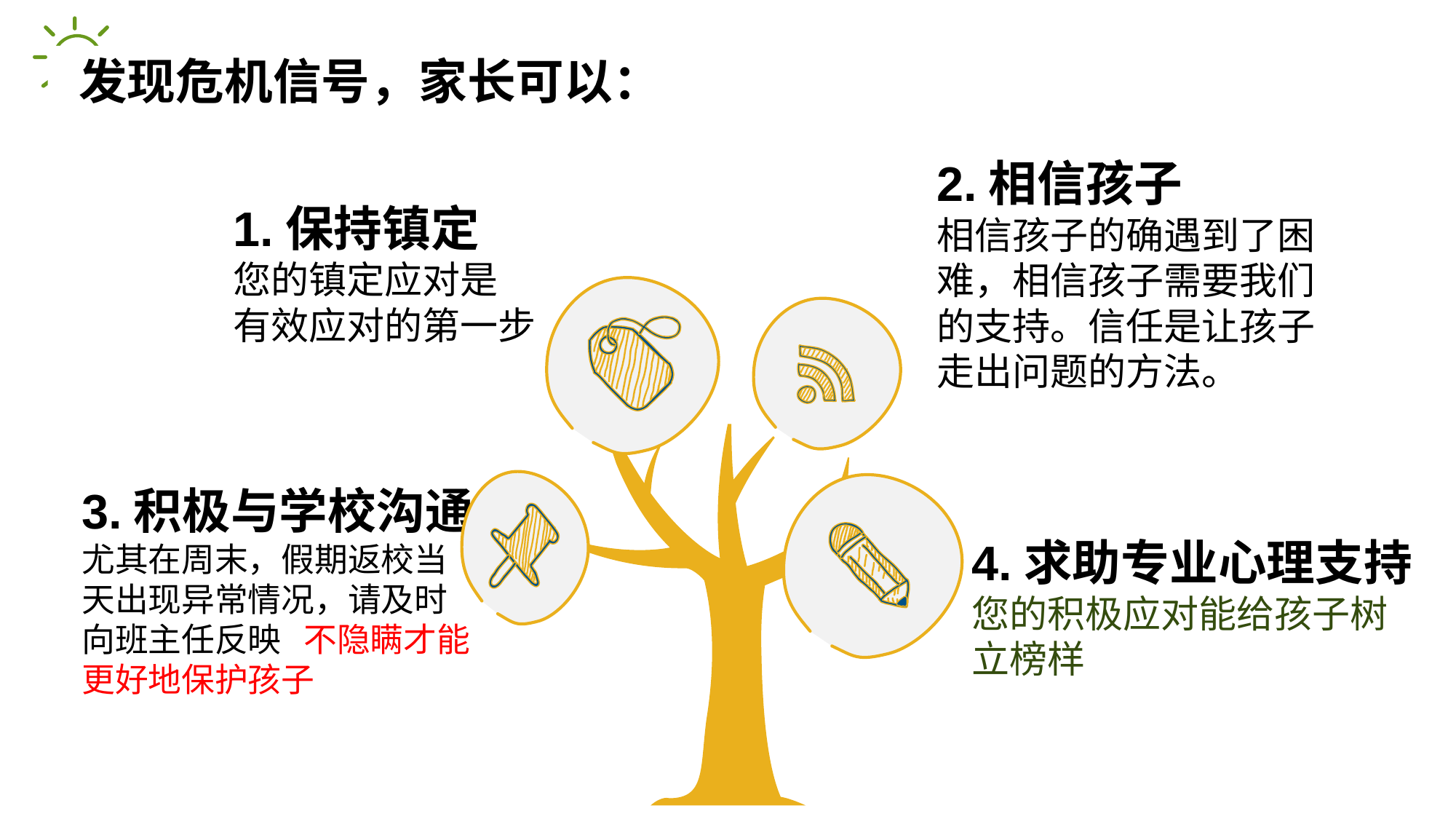

发现危机信号，家长可以：
2.相信孩子
相信孩子的确遇到了困难，相信孩子需要我们的支持。信任是让孩子走出问题的方法。
1.保持镇定
您的镇定应对是
有效应对的第一步

3.积极与学校沟通
尤其在周末，假期返校当天出现异常情况，请及时向班主任反映   不隐瞒才能更好地保护孩子
4.求助专业心理支持
您的积极应对能给孩子树立榜样